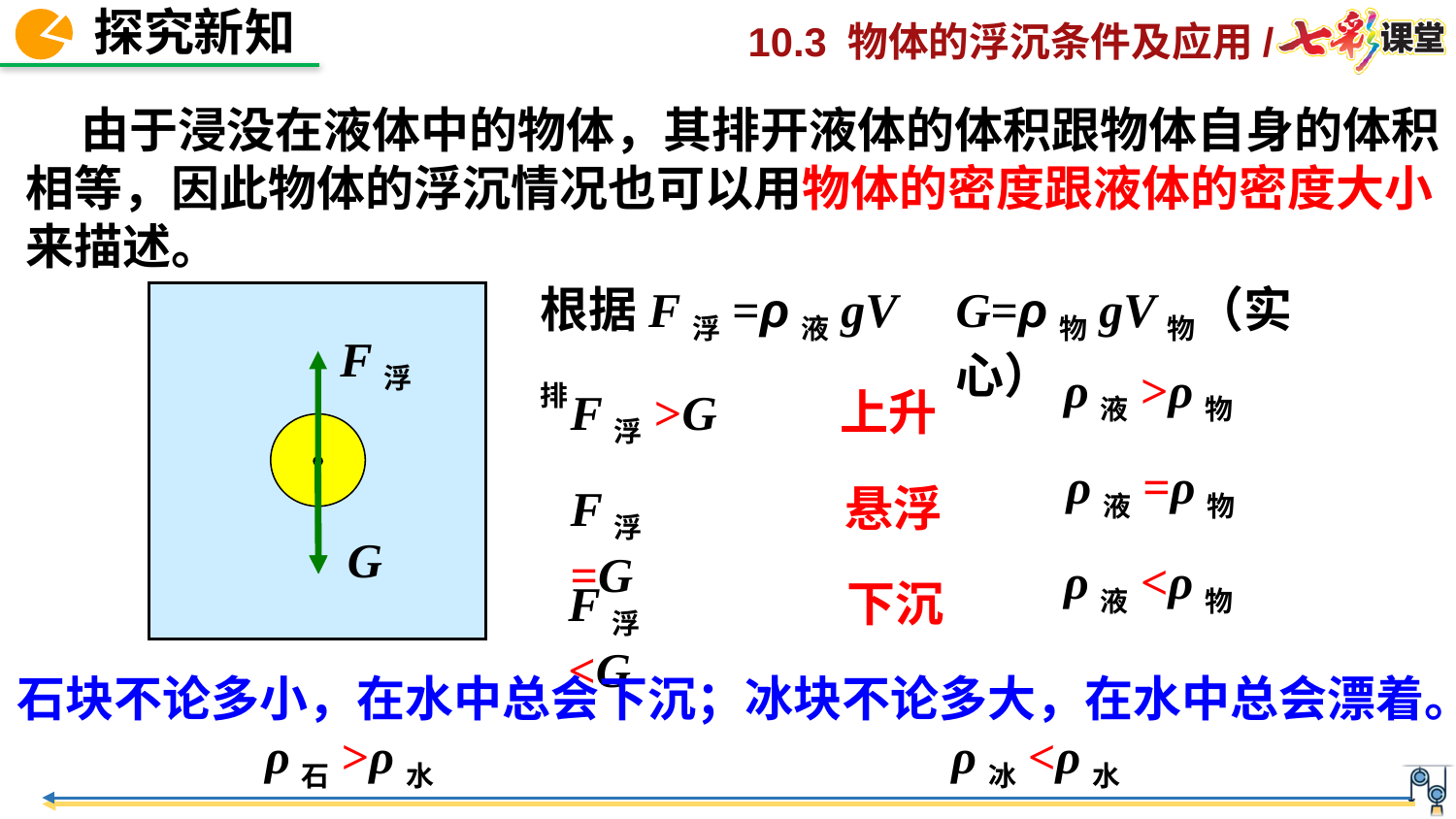

由于浸没在液体中的物体，其排开液体的体积跟物体自身的体积相等，因此物体的浮沉情况也可以用物体的密度跟液体的密度大小来描述。
根据F浮=ρ液gV排
G=ρ物gV物（实心）

F浮

G
ρ液>ρ物
F浮>G
上升

ρ液=ρ物
F浮=G
悬浮
ρ液<ρ物
F浮<G
下沉
石块不论多小，在水中总会下沉；冰块不论多大，在水中总会漂着。
ρ石>ρ水
ρ冰<ρ水